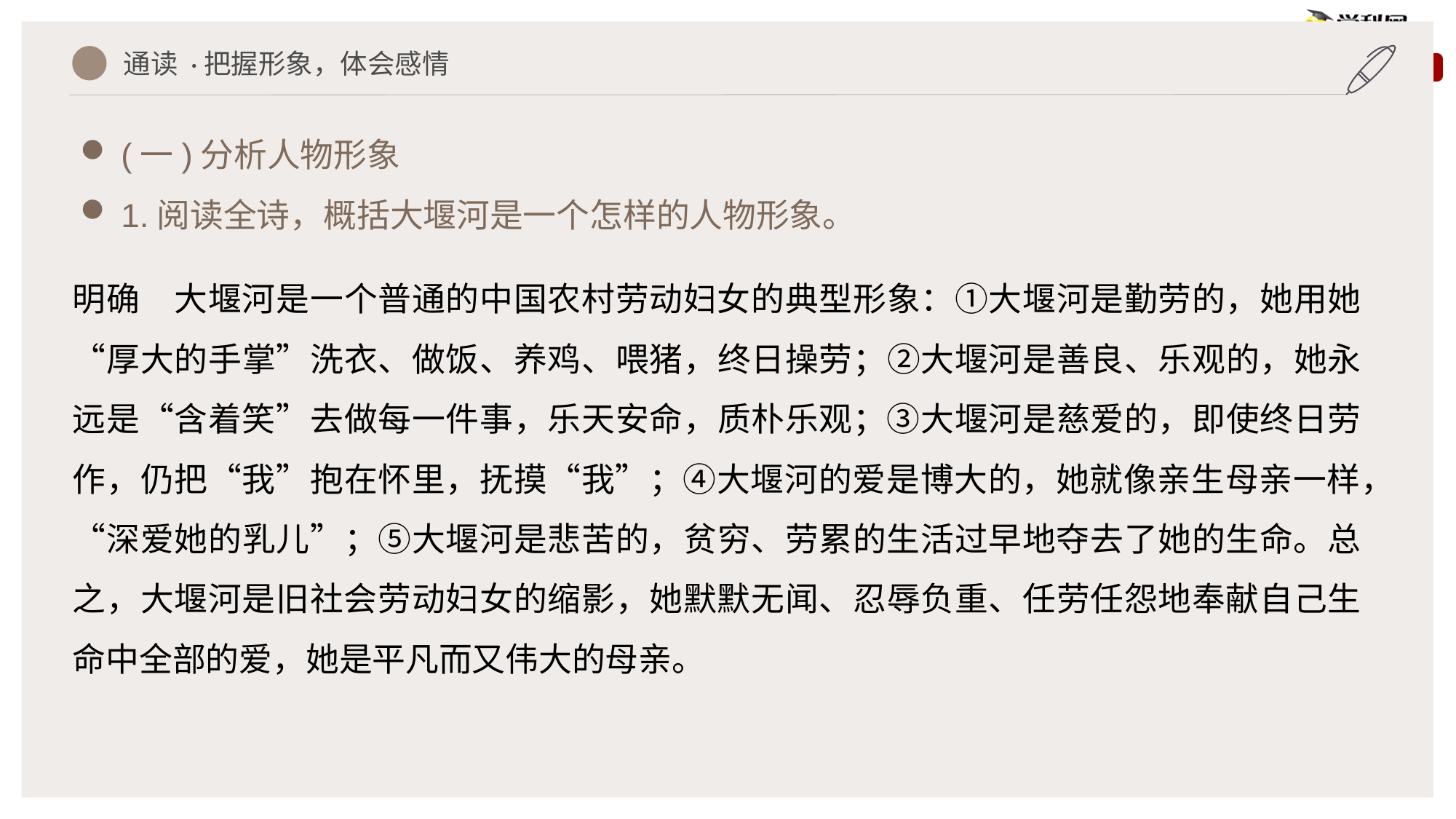

通读 ·把握形象，体会感情

(一)分析人物形象
1.阅读全诗，概括大堰河是一个怎样的人物形象。
明确　大堰河是一个普通的中国农村劳动妇女的典型形象：①大堰河是勤劳的，她用她“厚大的手掌”洗衣、做饭、养鸡、喂猪，终日操劳；②大堰河是善良、乐观的，她永远是“含着笑”去做每一件事，乐天安命，质朴乐观；③大堰河是慈爱的，即使终日劳作，仍把“我”抱在怀里，抚摸“我”；④大堰河的爱是博大的，她就像亲生母亲一样，“深爱她的乳儿”；⑤大堰河是悲苦的，贫穷、劳累的生活过早地夺去了她的生命。总之，大堰河是旧社会劳动妇女的缩影，她默默无闻、忍辱负重、任劳任怨地奉献自己生命中全部的爱，她是平凡而又伟大的母亲。